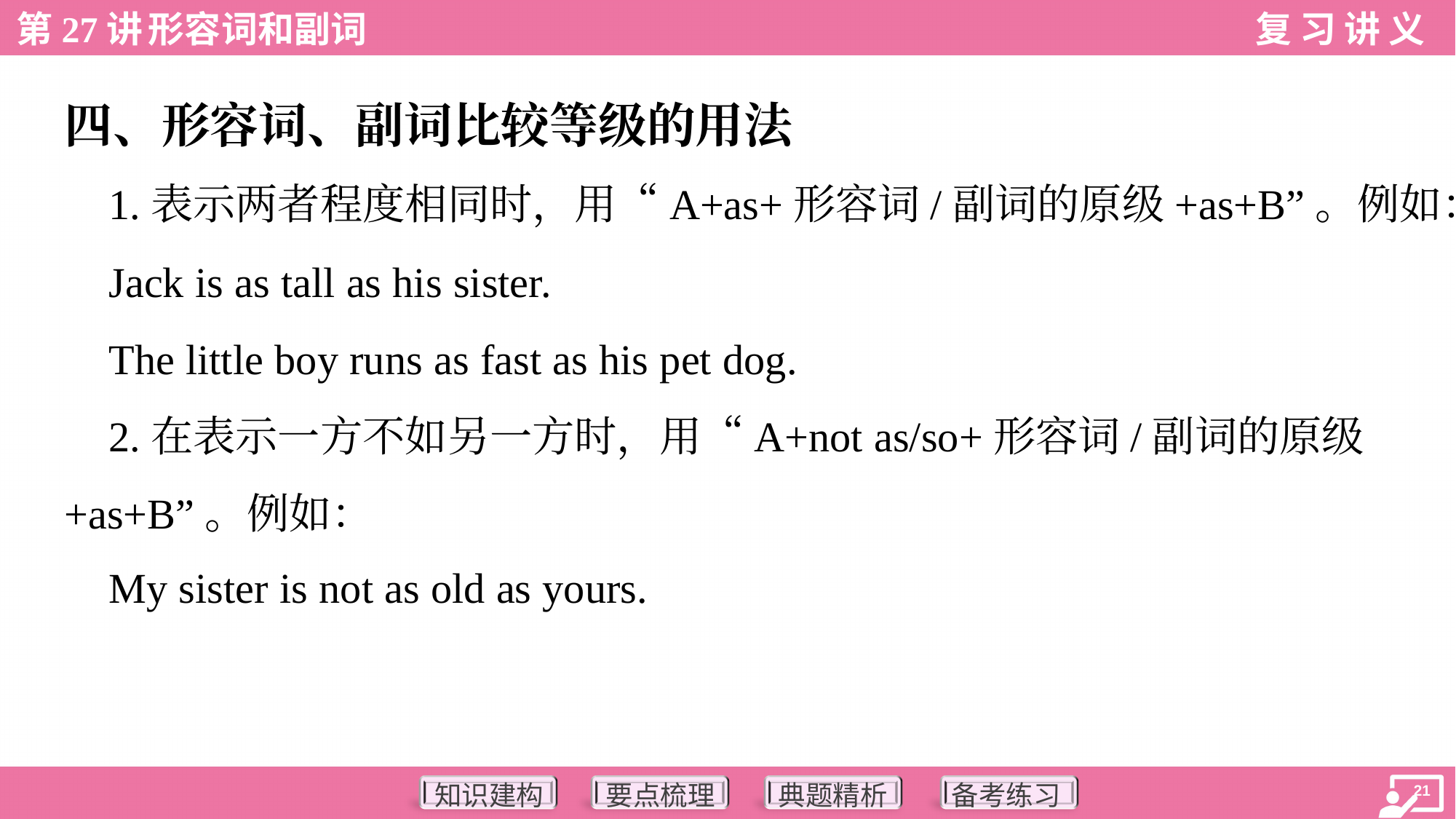

四、形容词、副词比较等级的用法
    1.表示两者程度相同时，用“A+as+形容词/副词的原级+as+B”。例如：
    Jack is as tall as his sister.
    The little boy runs as fast as his pet dog.
    2.在表示一方不如另一方时，用“A+not as/so+形容词/副词的原级
+as+B”。例如：
    My sister is not as old as yours.